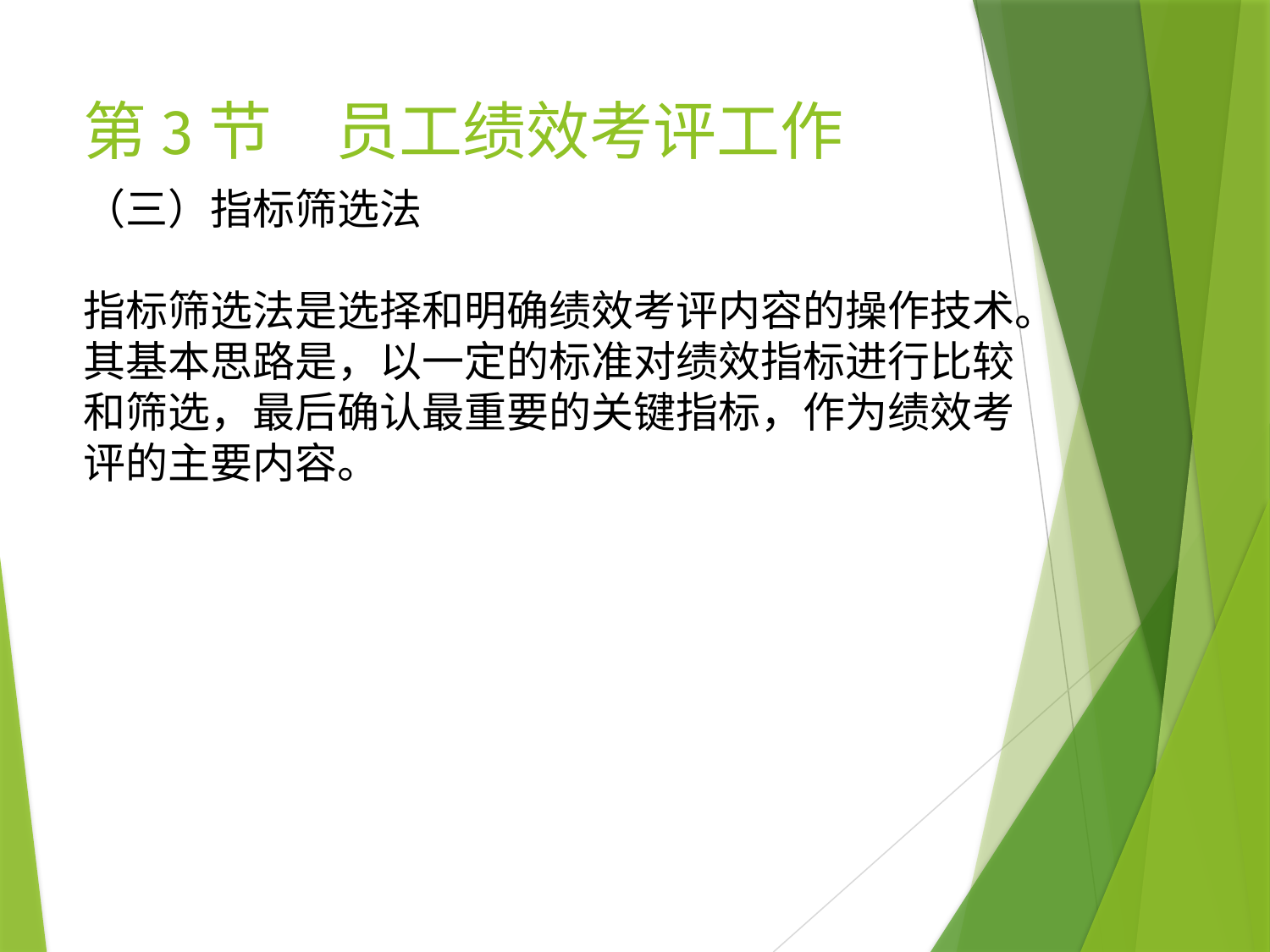

# 第3节　员工绩效考评工作
（三）指标筛选法

指标筛选法是选择和明确绩效考评内容的操作技术。其基本思路是，以一定的标准对绩效指标进行比较和筛选，最后确认最重要的关键指标，作为绩效考评的主要内容。